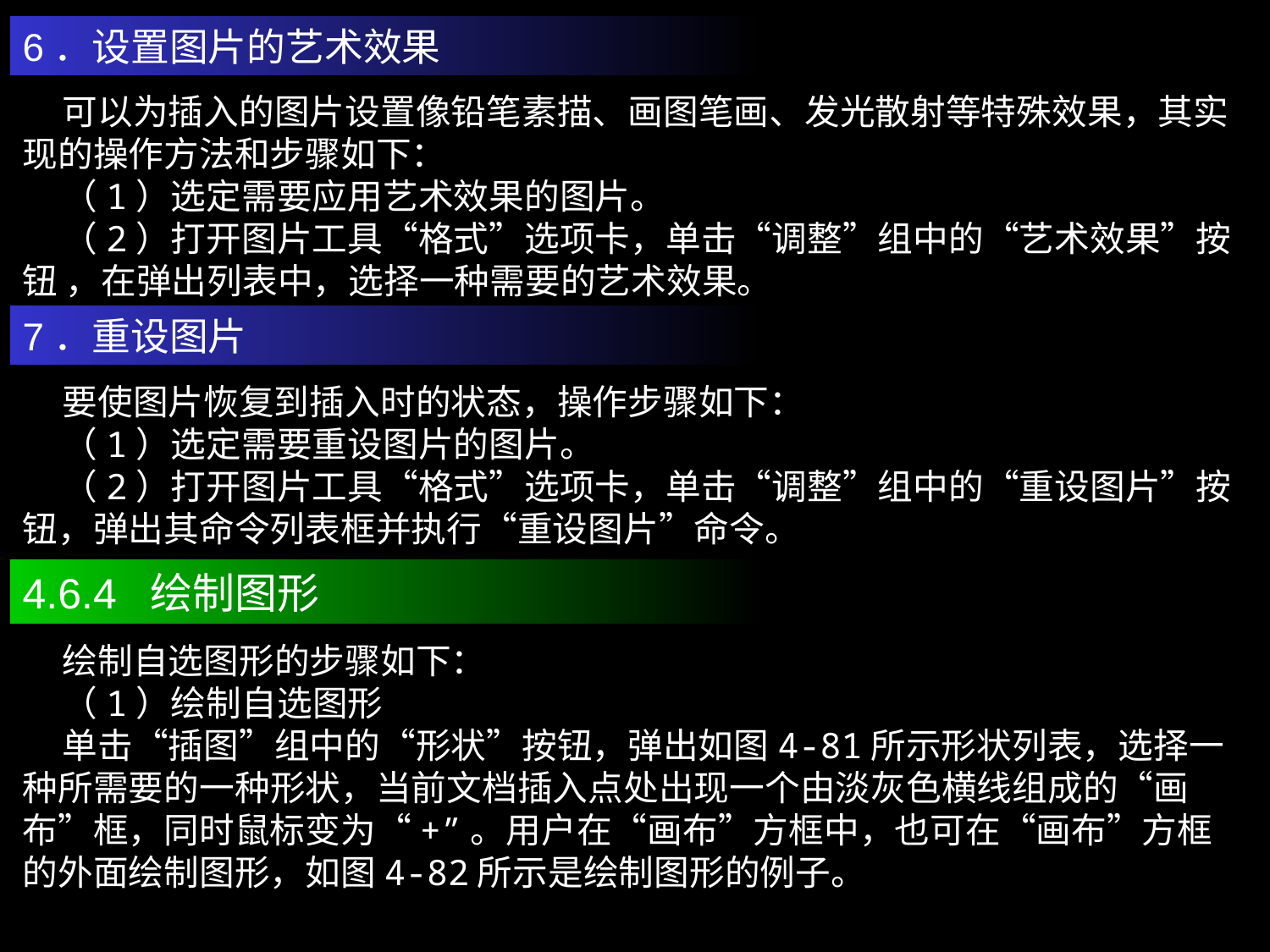

6．设置图片的艺术效果
    可以为插入的图片设置像铅笔素描、画图笔画、发光散射等特殊效果，其实现的操作方法和步骤如下：
    （1）选定需要应用艺术效果的图片。
    （2）打开图片工具“格式”选项卡，单击“调整”组中的“艺术效果”按钮 ，在弹出列表中，选择一种需要的艺术效果。
7．重设图片
    要使图片恢复到插入时的状态，操作步骤如下：
    （1）选定需要重设图片的图片。
    （2）打开图片工具“格式”选项卡，单击“调整”组中的“重设图片”按钮，弹出其命令列表框并执行“重设图片”命令。
4.6.4  绘制图形
    绘制自选图形的步骤如下：
    （1）绘制自选图形
    单击“插图”组中的“形状”按钮，弹出如图4-81所示形状列表，选择一种所需要的一种形状，当前文档插入点处出现一个由淡灰色横线组成的“画布”框，同时鼠标变为“+”。用户在“画布”方框中，也可在“画布”方框的外面绘制图形，如图4-82所示是绘制图形的例子。